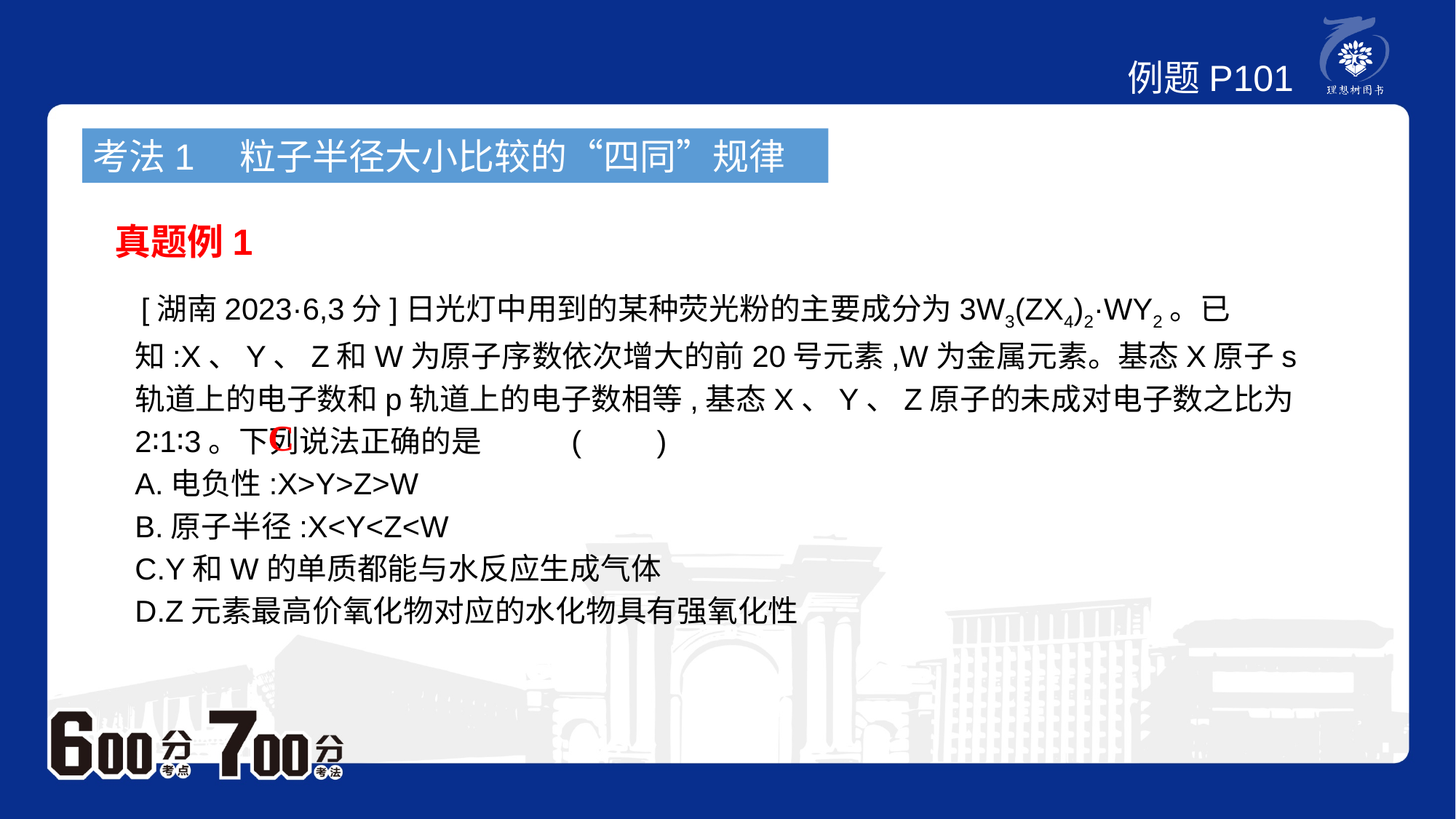

例题P101
考法1　粒子半径大小比较的“四同”规律
真题例1
 [湖南2023·6,3分]日光灯中用到的某种荧光粉的主要成分为3W3(ZX4)2·WY2。已知:X、Y、Z和W为原子序数依次增大的前20号元素,W为金属元素。基态X原子s轨道上的电子数和p轨道上的电子数相等,基态X、Y、Z原子的未成对电子数之比为2∶1∶3。下列说法正确的是	(　　)
A.电负性:X>Y>Z>W
B.原子半径:X<Y<Z<W
C.Y和W的单质都能与水反应生成气体
D.Z元素最高价氧化物对应的水化物具有强氧化性
C